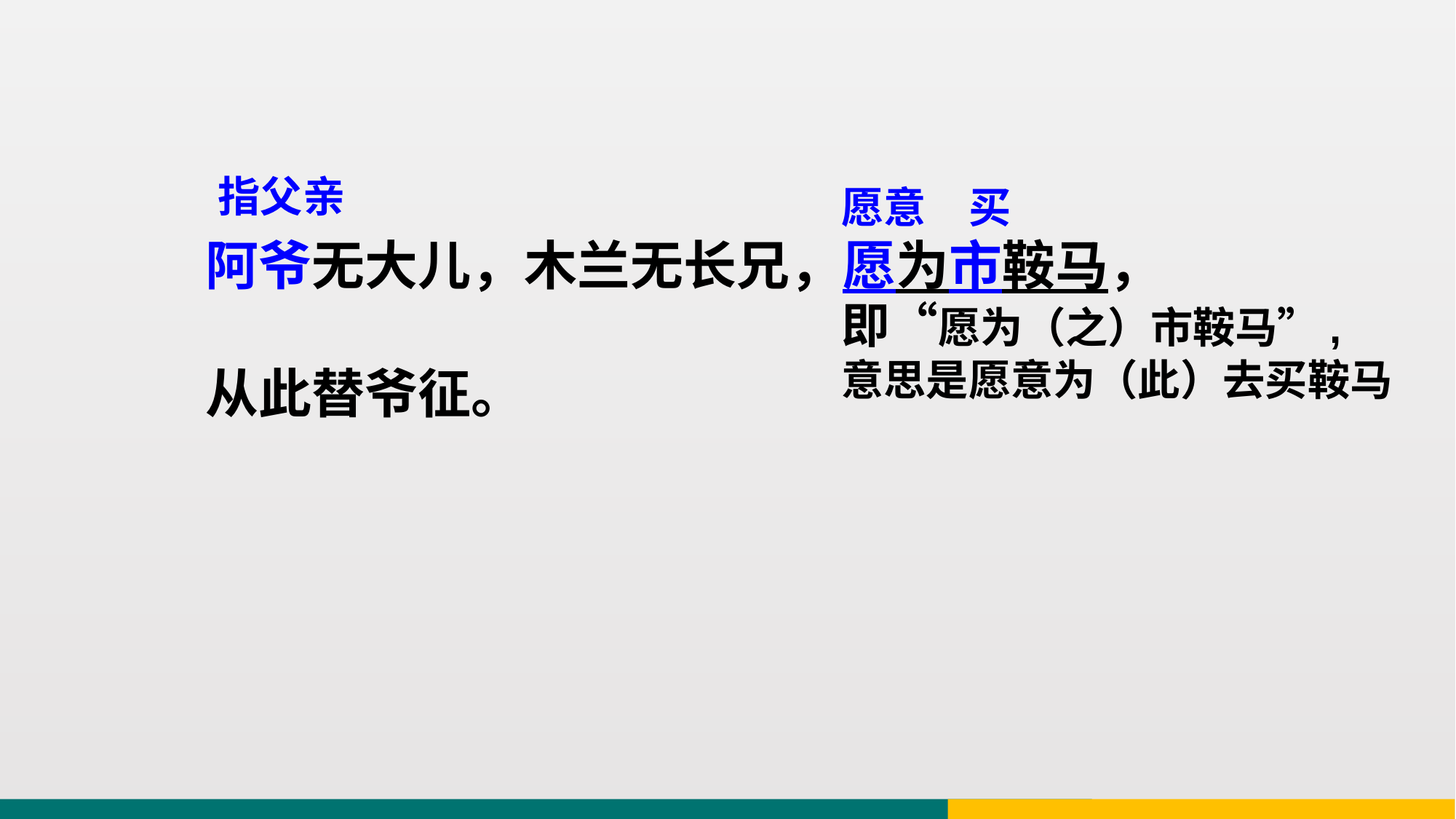

指父亲
愿意
买
阿爷无大儿，木兰无长兄，愿为市鞍马，

从此替爷征。
即“愿为（之）市鞍马”,
意思是愿意为（此）去买鞍马